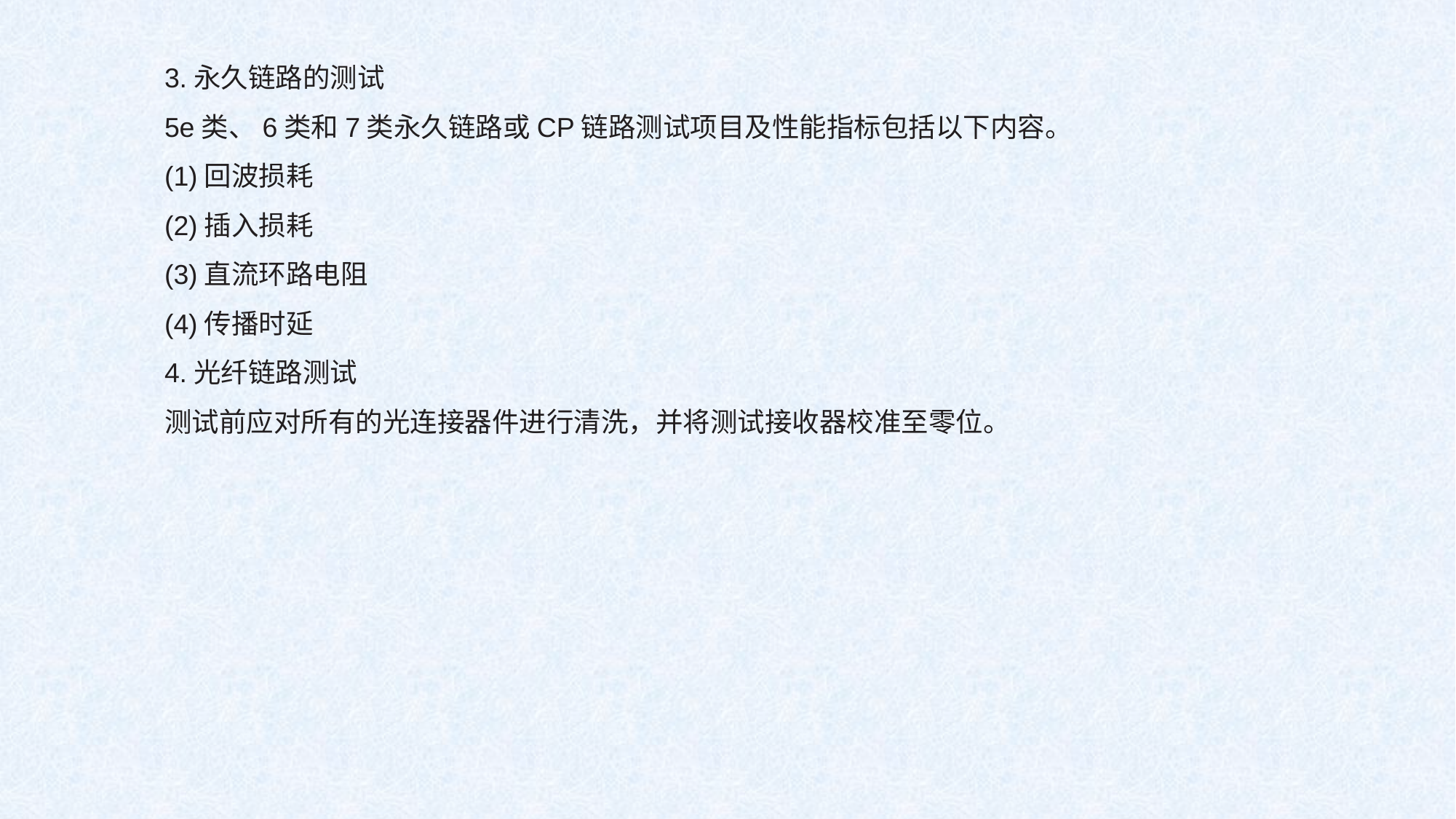

3.永久链路的测试
5e类、6类和7类永久链路或CP链路测试项目及性能指标包括以下内容。
(1)回波损耗
(2)插入损耗
(3)直流环路电阻
(4)传播时延
4.光纤链路测试
测试前应对所有的光连接器件进行清洗，并将测试接收器校准至零位。